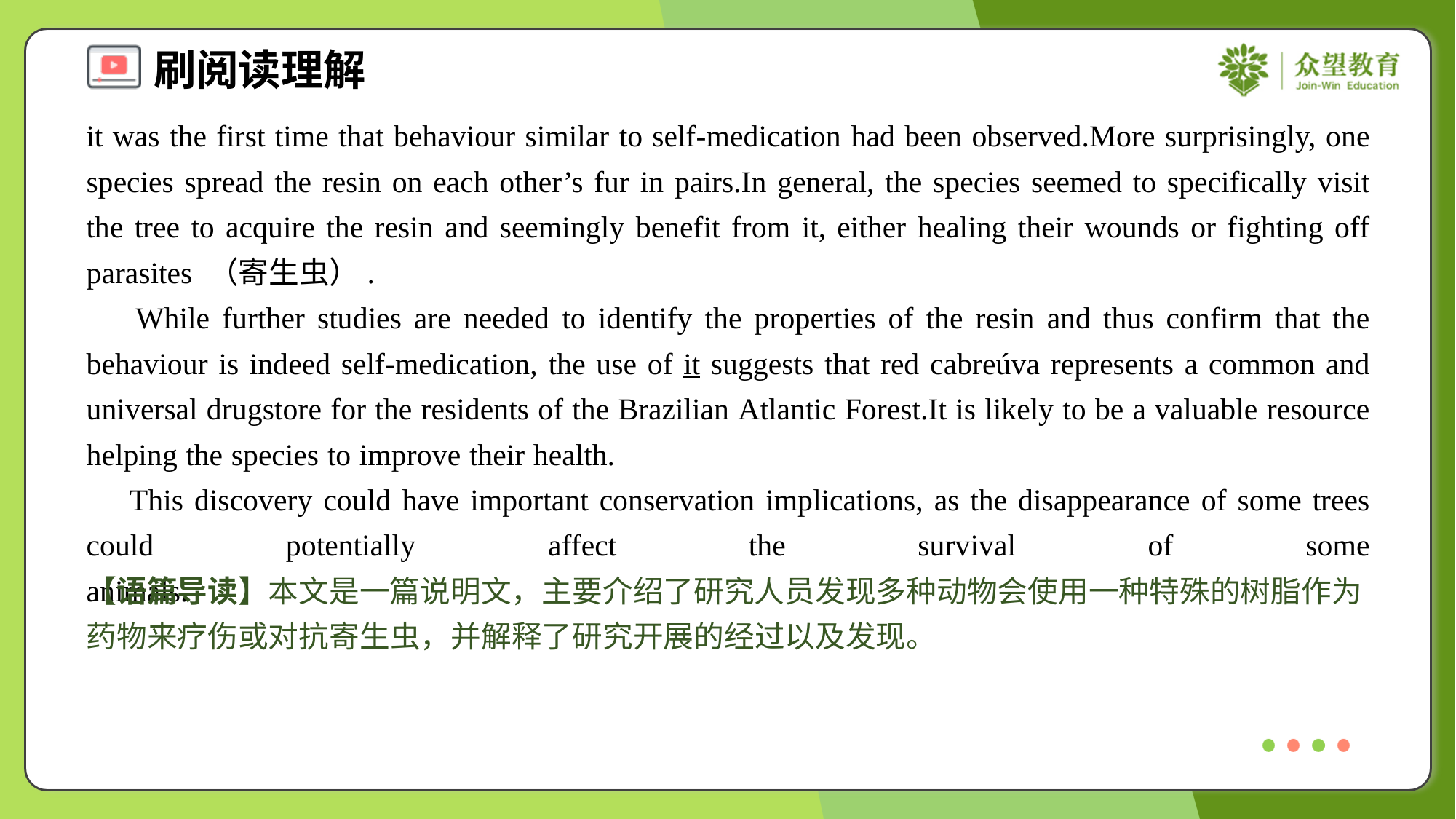

it was the first time that behaviour similar to self-medication had been observed.More surprisingly, one species spread the resin on each other’s fur in pairs.In general, the species seemed to specifically visit the tree to acquire the resin and seemingly benefit from it, either healing their wounds or fighting off parasites （寄生虫）.
    While further studies are needed to identify the properties of the resin and thus confirm that the behaviour is indeed self-medication, the use of it suggests that red cabreúva represents a common and universal drugstore for the residents of the Brazilian Atlantic Forest.It is likely to be a valuable resource helping the species to improve their health.
    This discovery could have important conservation implications, as the disappearance of some trees could potentially affect the survival of some animals.#5
【语篇导读】本文是一篇说明文，主要介绍了研究人员发现多种动物会使用一种特殊的树脂作为药物来疗伤或对抗寄生虫，并解释了研究开展的经过以及发现。